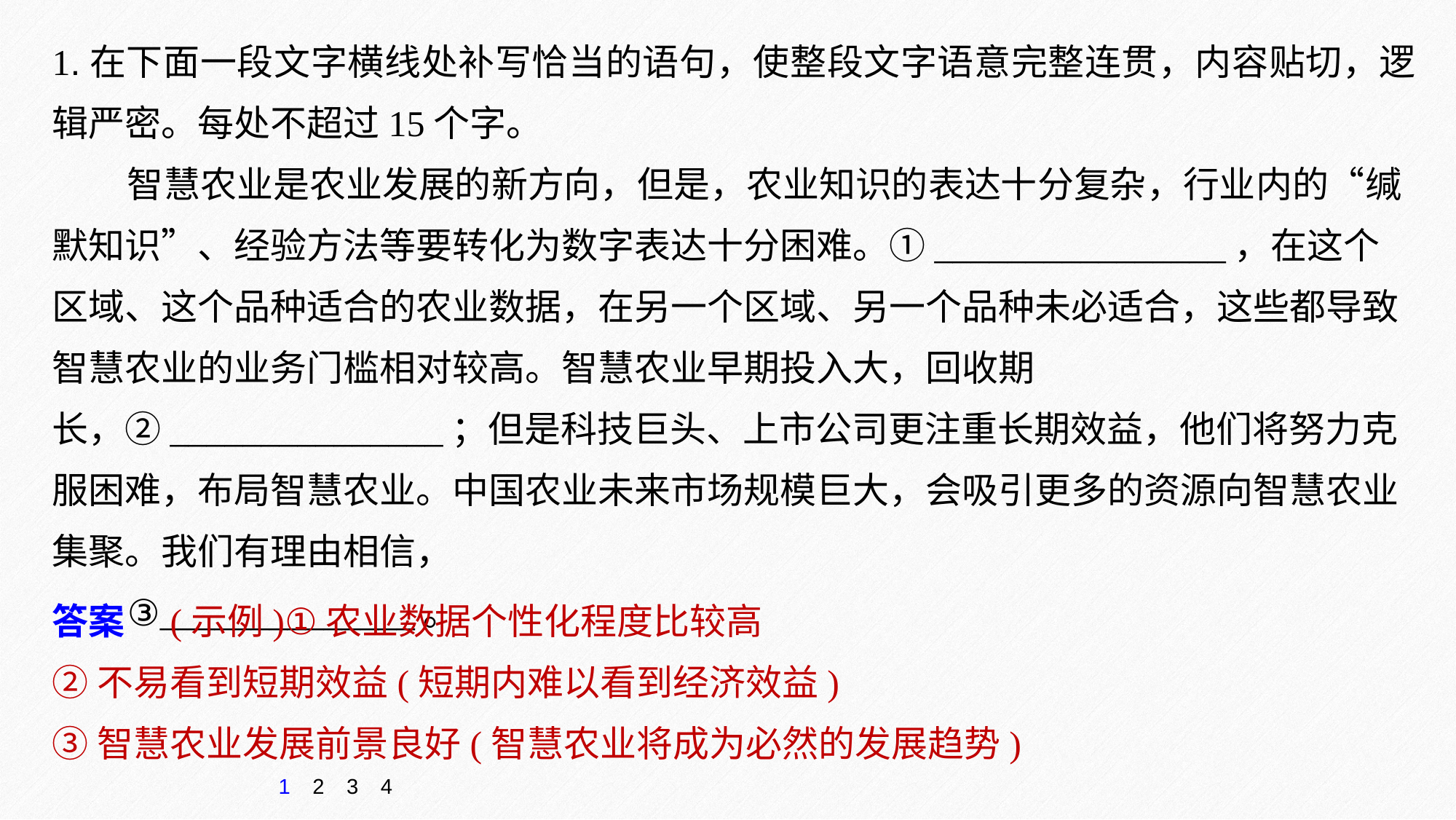

1.在下面一段文字横线处补写恰当的语句，使整段文字语意完整连贯，内容贴切，逻辑严密。每处不超过15个字。
智慧农业是农业发展的新方向，但是，农业知识的表达十分复杂，行业内的“缄默知识”、经验方法等要转化为数字表达十分困难。①________________，在这个区域、这个品种适合的农业数据，在另一个区域、另一个品种未必适合，这些都导致智慧农业的业务门槛相对较高。智慧农业早期投入大，回收期长，②_______________；但是科技巨头、上市公司更注重长期效益，他们将努力克服困难，布局智慧农业。中国农业未来市场规模巨大，会吸引更多的资源向智慧农业集聚。我们有理由相信，
③______________。
答案　(示例)①农业数据个性化程度比较高
②不易看到短期效益(短期内难以看到经济效益)
③智慧农业发展前景良好(智慧农业将成为必然的发展趋势)
1
2
3
4